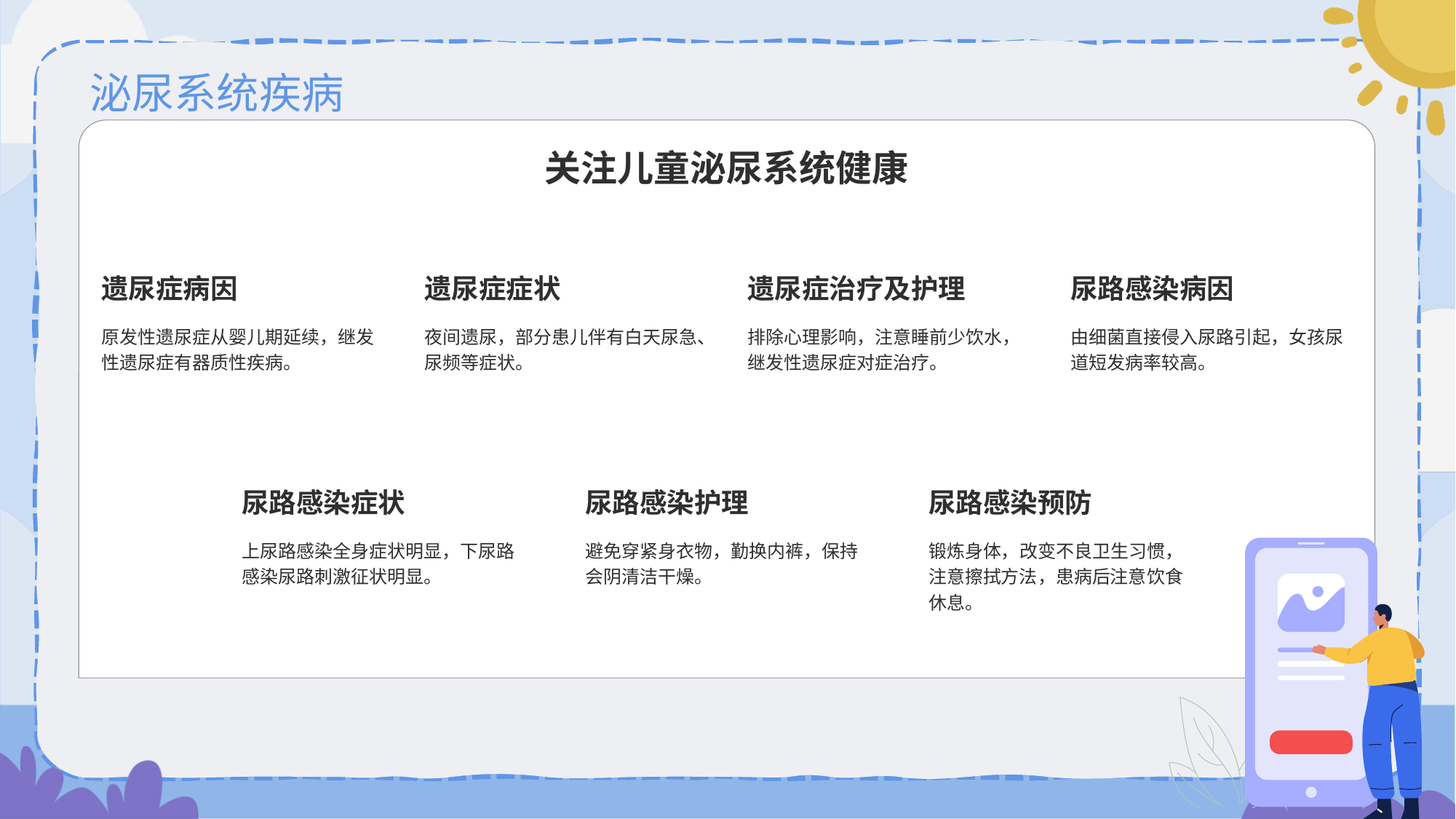

关注儿童泌尿系统健康
遗尿症病因
原发性遗尿症从婴儿期延续，继发性遗尿症有器质性疾病。
遗尿症症状
夜间遗尿，部分患儿伴有白天尿急、尿频等症状。
遗尿症治疗及护理
排除心理影响，注意睡前少饮水，继发性遗尿症对症治疗。
尿路感染病因
由细菌直接侵入尿路引起，女孩尿道短发病率较高。
尿路感染症状
上尿路感染全身症状明显，下尿路感染尿路刺激征状明显。
尿路感染护理
避免穿紧身衣物，勤换内裤，保持会阴清洁干燥。
尿路感染预防
锻炼身体，改变不良卫生习惯，注意擦拭方法，患病后注意饮食休息。

# 泌尿系统疾病